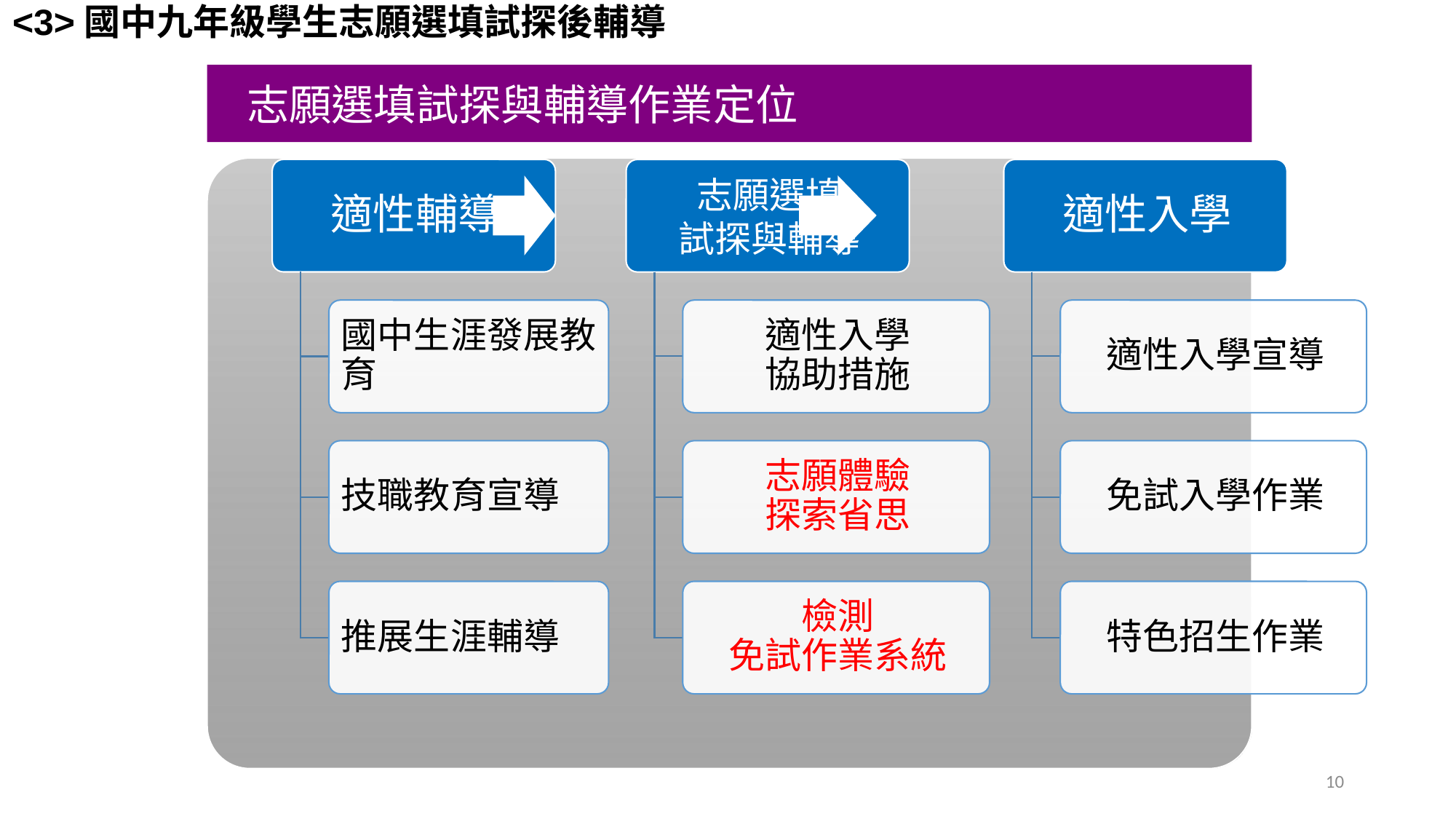

<3>國中九年級學生志願選填試探後輔導
  志願選填試探與輔導作業定位

適性輔導
國中生涯發展教育
技職教育宣導
推展生涯輔導
志願選填
試探與輔導
適性入學
協助措施
志願體驗
探索省思
檢測
免試作業系統
適性入學
適性入學宣導
免試入學作業
特色招生作業

10